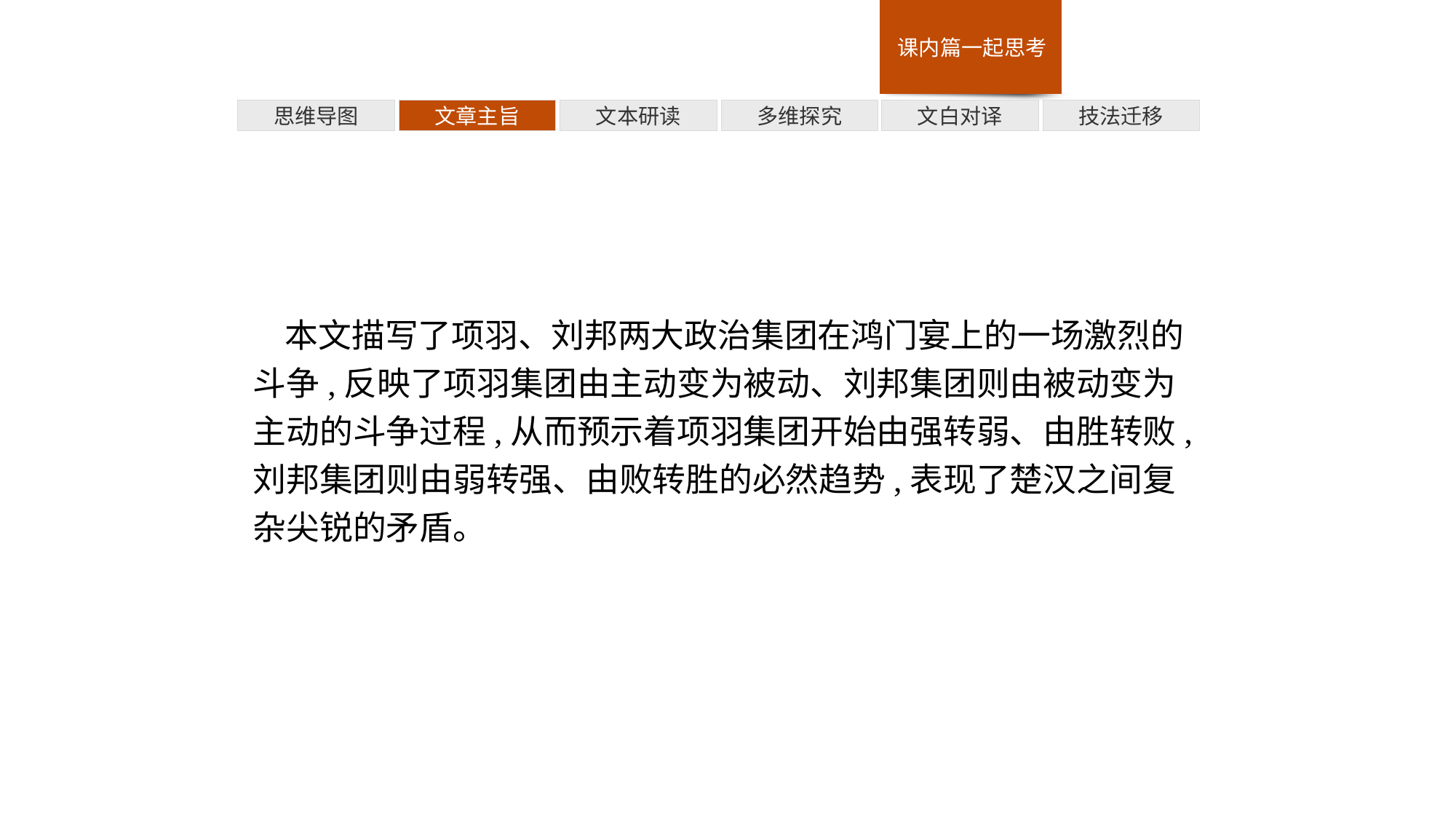

多维探究
技法迁移
思维导图
文章主旨
文本研读
文白对译
本文描写了项羽、刘邦两大政治集团在鸿门宴上的一场激烈的斗争,反映了项羽集团由主动变为被动、刘邦集团则由被动变为主动的斗争过程,从而预示着项羽集团开始由强转弱、由胜转败,刘邦集团则由弱转强、由败转胜的必然趋势,表现了楚汉之间复杂尖锐的矛盾。